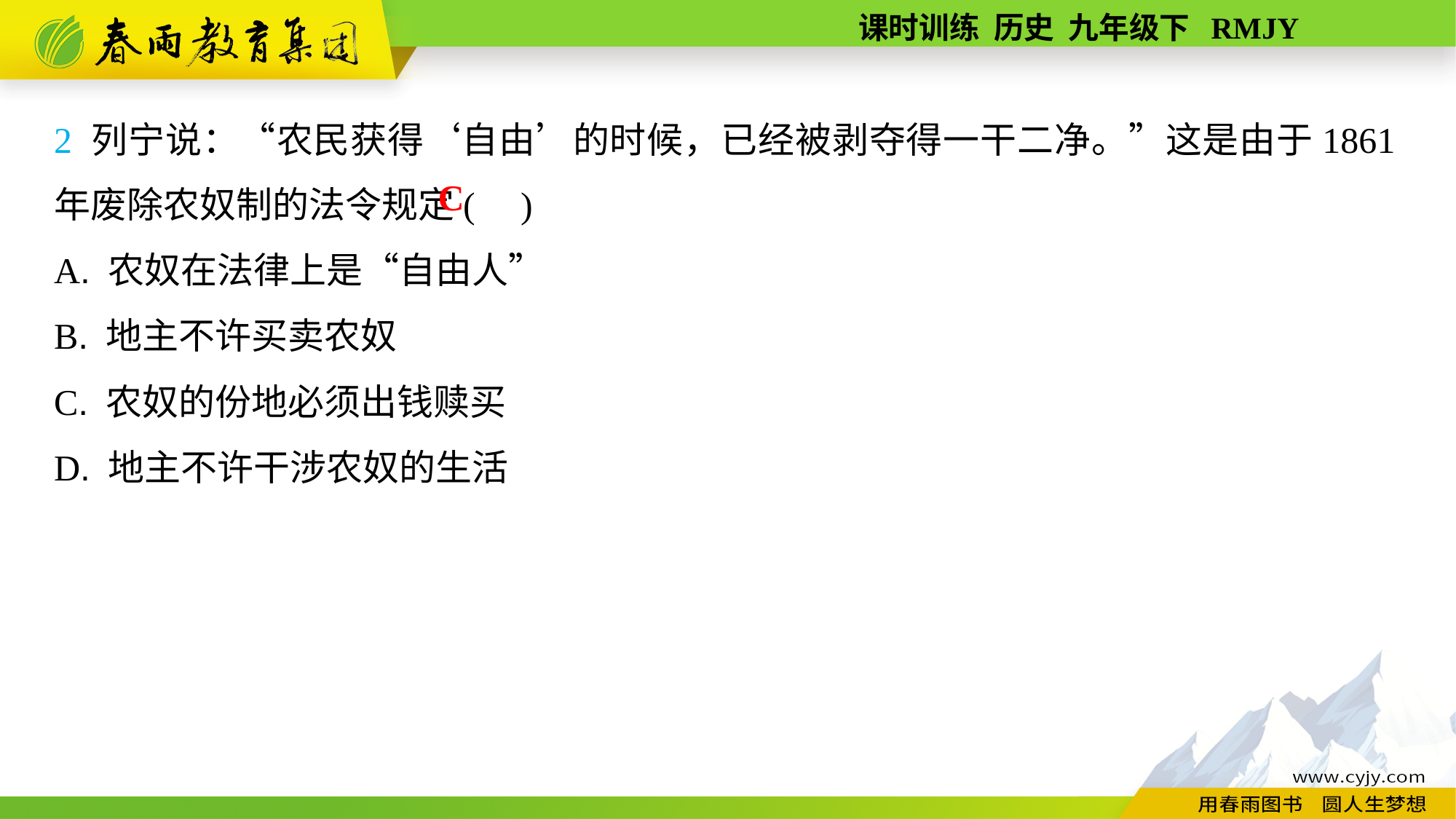

2 列宁说：“农民获得‘自由’的时候，已经被剥夺得一干二净。”这是由于1861年废除农奴制的法令规定(     )
A. 农奴在法律上是“自由人”
B. 地主不许买卖农奴
C. 农奴的份地必须出钱赎买
D. 地主不许干涉农奴的生活

C